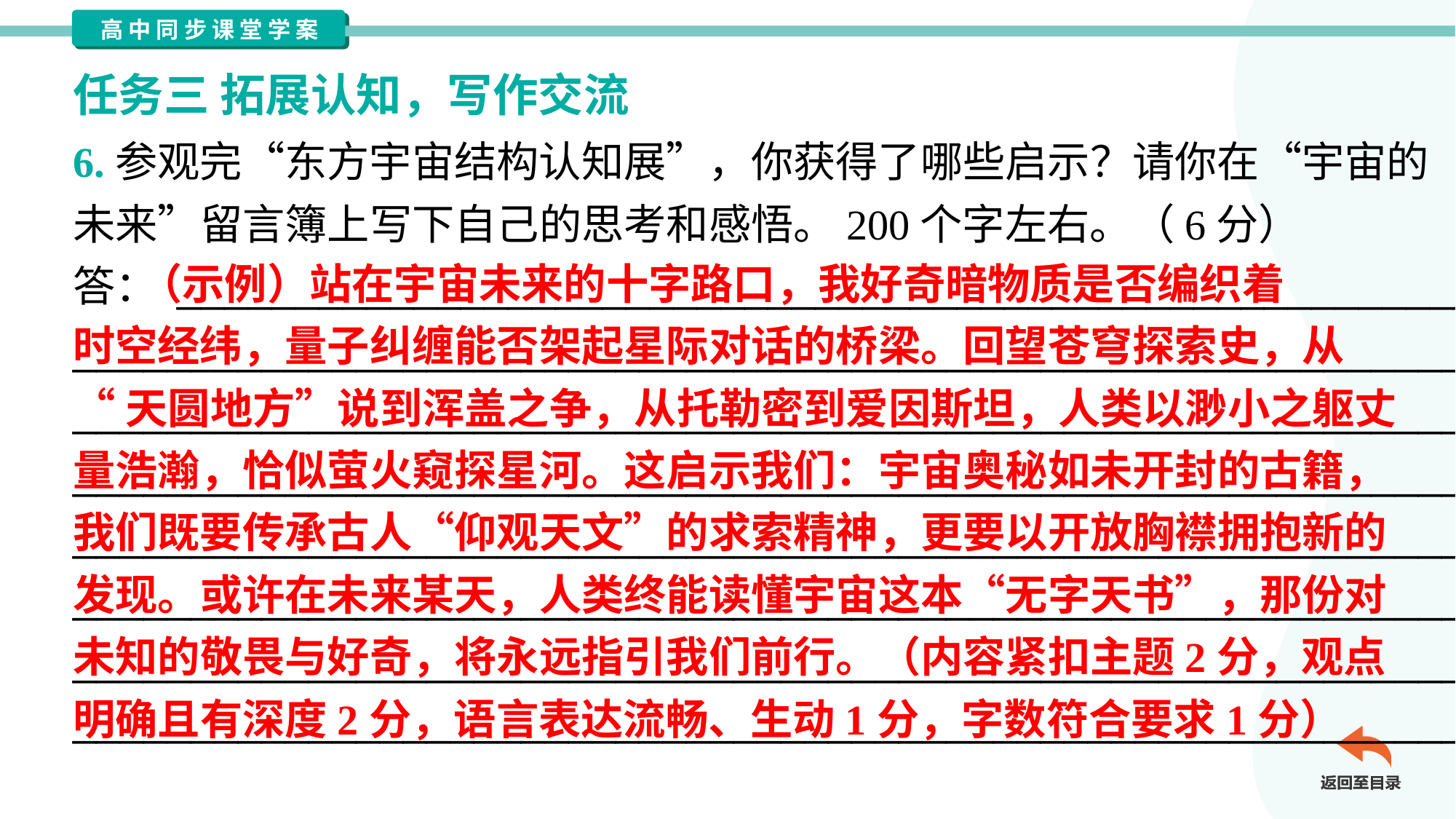

任务三 拓展认知，写作交流
6.参观完“东方宇宙结构认知展”，你获得了哪些启示？请你在“宇宙的
未来”留言簿上写下自己的思考和感悟。200个字左右。（6分）
答： ________________________________________________________
_____________________________________________________________
_____________________________________________________________
_____________________________________________________________
_____________________________________________________________
_____________________________________________________________
_____________________________________________________________
_____________________________________________________________
      （示例）站在宇宙未来的十字路口，我好奇暗物质是否编织着
时空经纬，量子纠缠能否架起星际对话的桥梁。回望苍穹探索史，从
“天圆地方”说到浑盖之争，从托勒密到爱因斯坦，人类以渺小之躯丈
量浩瀚，恰似萤火窥探星河。这启示我们：宇宙奥秘如未开封的古籍，
我们既要传承古人“仰观天文”的求索精神，更要以开放胸襟拥抱新的
发现。或许在未来某天，人类终能读懂宇宙这本“无字天书”，那份对
未知的敬畏与好奇，将永远指引我们前行。（内容紧扣主题2分，观点
明确且有深度2分，语言表达流畅、生动1分，字数符合要求1分）